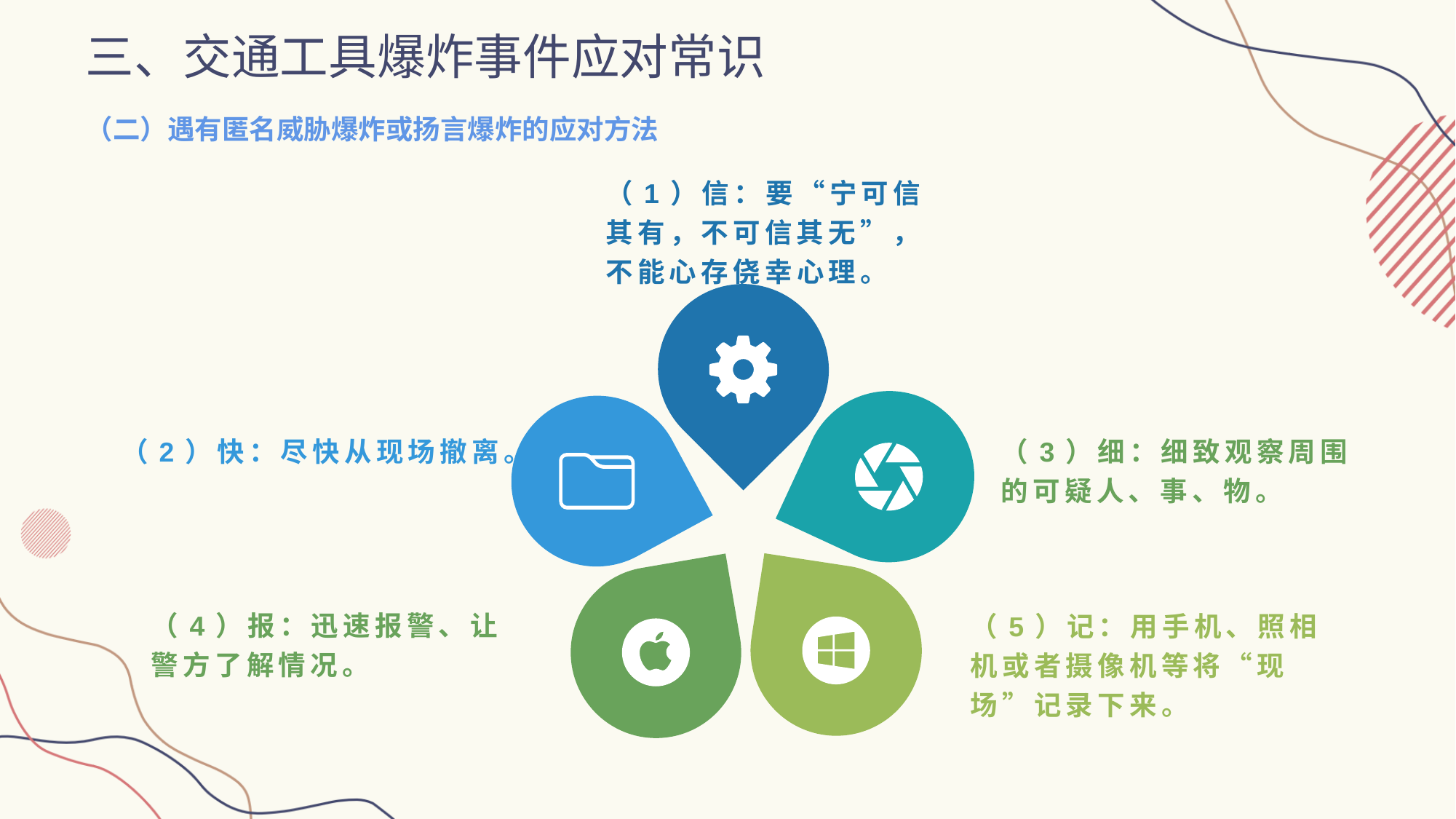

三、交通工具爆炸事件应对常识
（二）遇有匿名威胁爆炸或扬言爆炸的应对方法
（1）信：要“宁可信其有，不可信其无”，不能心存侥幸心理。

（2）快：尽快从现场撤离。
（3）细：细致观察周围的可疑人、事、物。

（4）报：迅速报警、让警方了解情况。
（5）记：用手机、照相机或者摄像机等将“现场”记录下来。